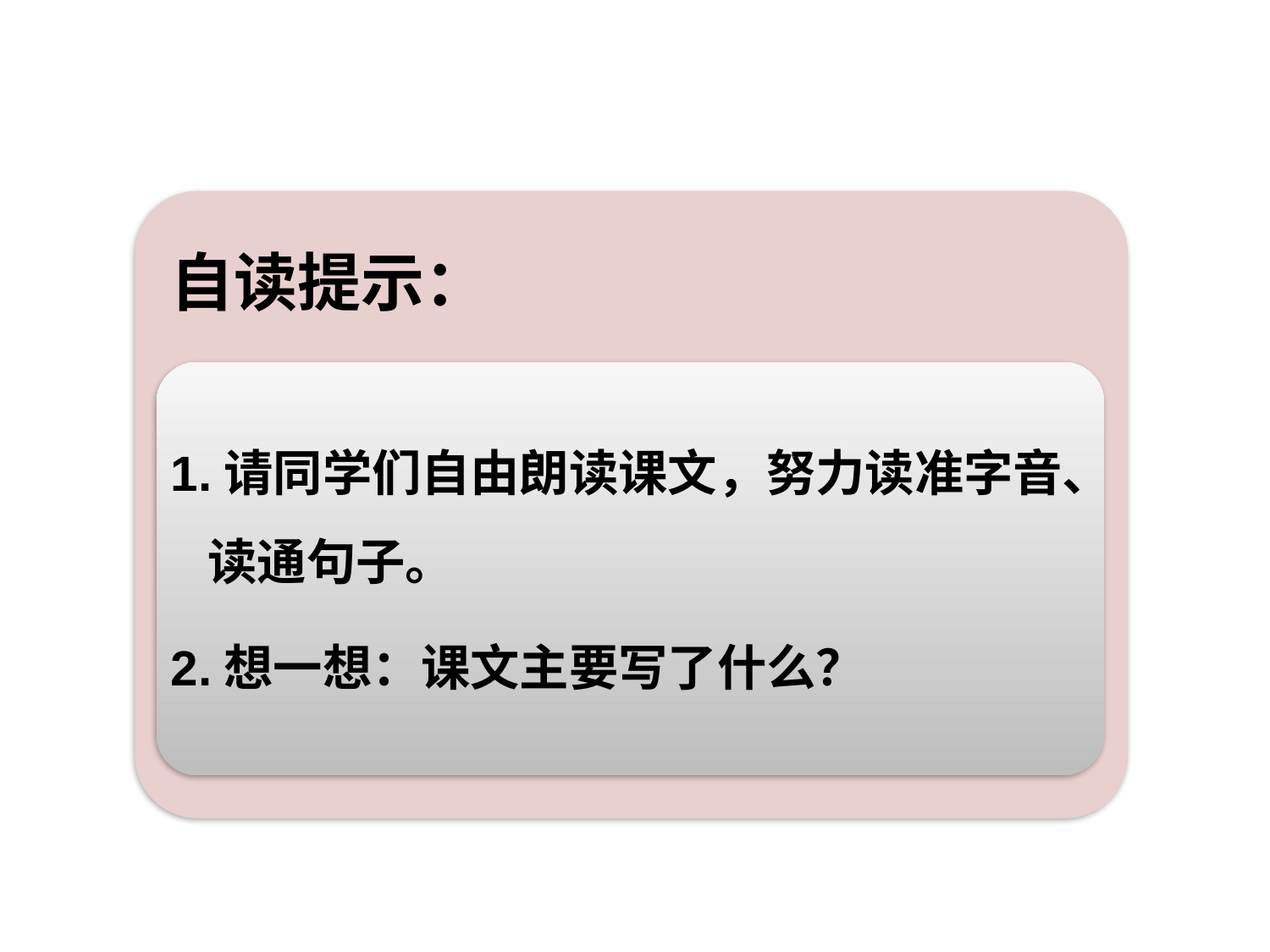

自读提示：

1.请同学们自由朗读课文，努力读准字音、读通句子。
2.想一想：课文主要写了什么？